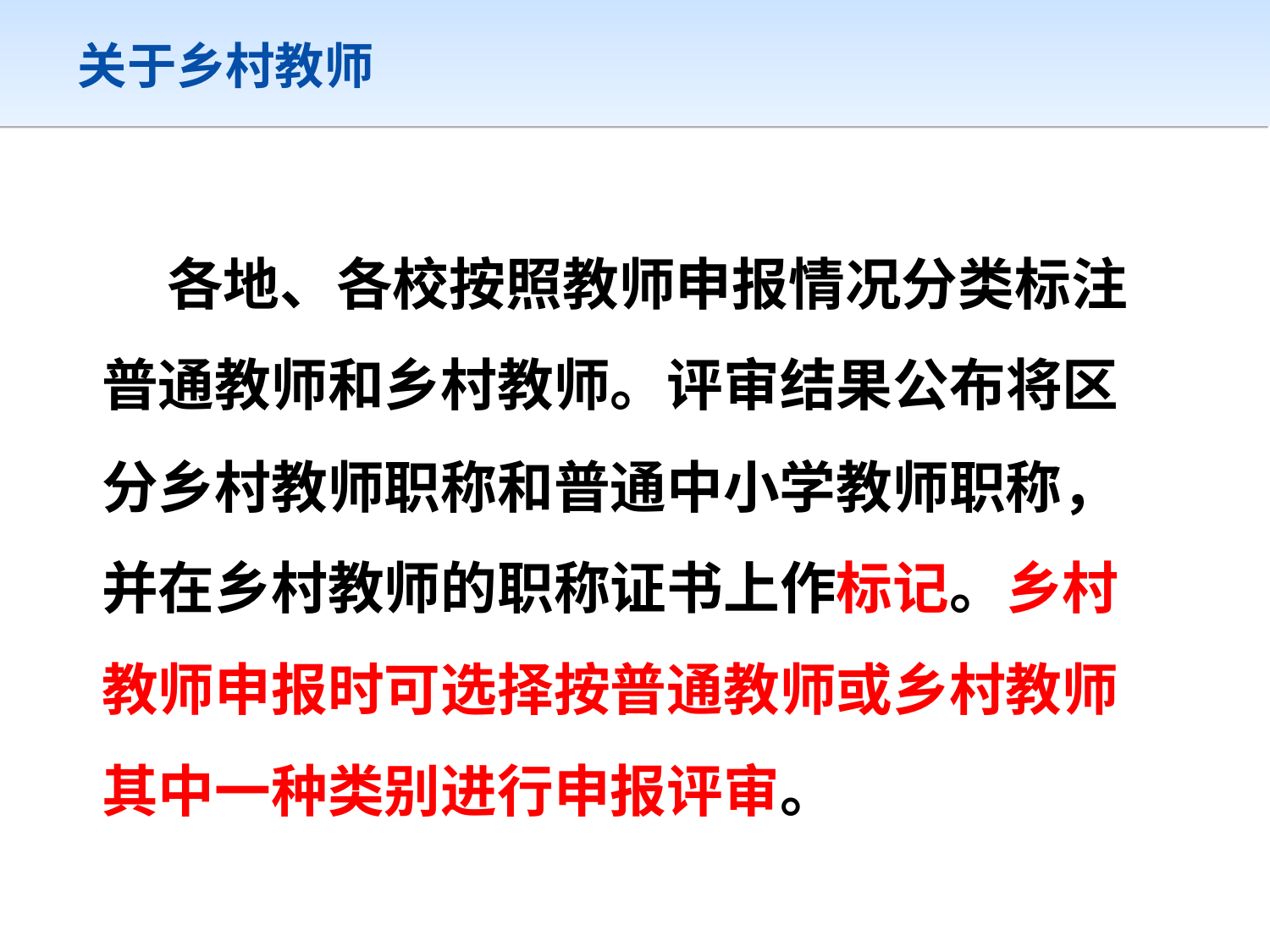

# 关于乡村教师
    各地、各校按照教师申报情况分类标注普通教师和乡村教师。评审结果公布将区分乡村教师职称和普通中小学教师职称，并在乡村教师的职称证书上作标记。乡村教师申报时可选择按普通教师或乡村教师其中一种类别进行申报评审。